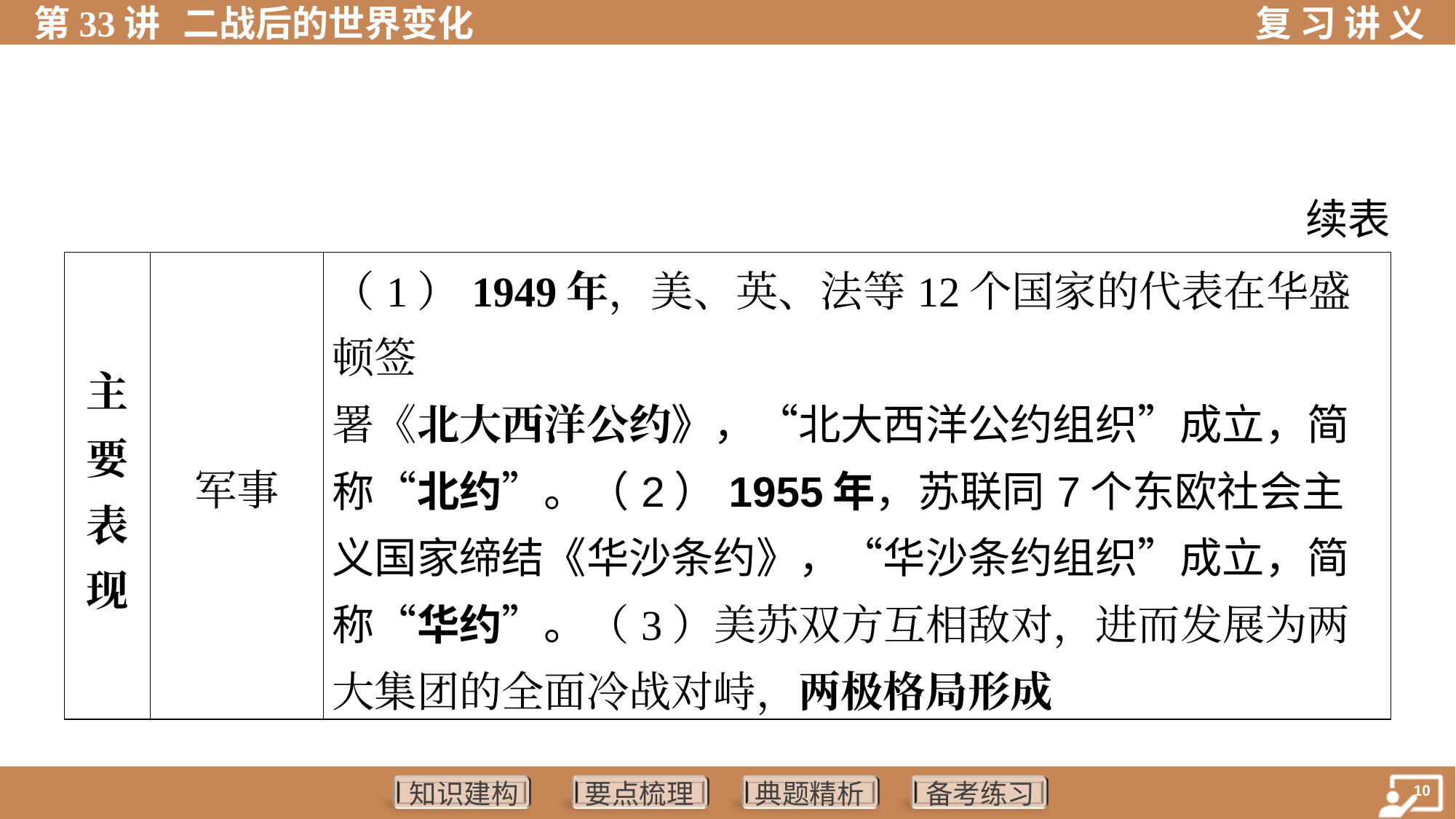

续表
| 主 要 表 现 | 军事 | （1）1949年，美、英、法等12个国家的代表在华盛顿签 署《北大西洋公约》，“北大西洋公约组织”成立，简称“北约”。（2）1955年，苏联同7个东欧社会主义国家缔结《华沙条约》，“华沙条约组织”成立，简称“华约”。（3）美苏双方互相敌对，进而发展为两大集团的全面冷战对峙，两极格局形成 |  |
| --- | --- | --- | --- |